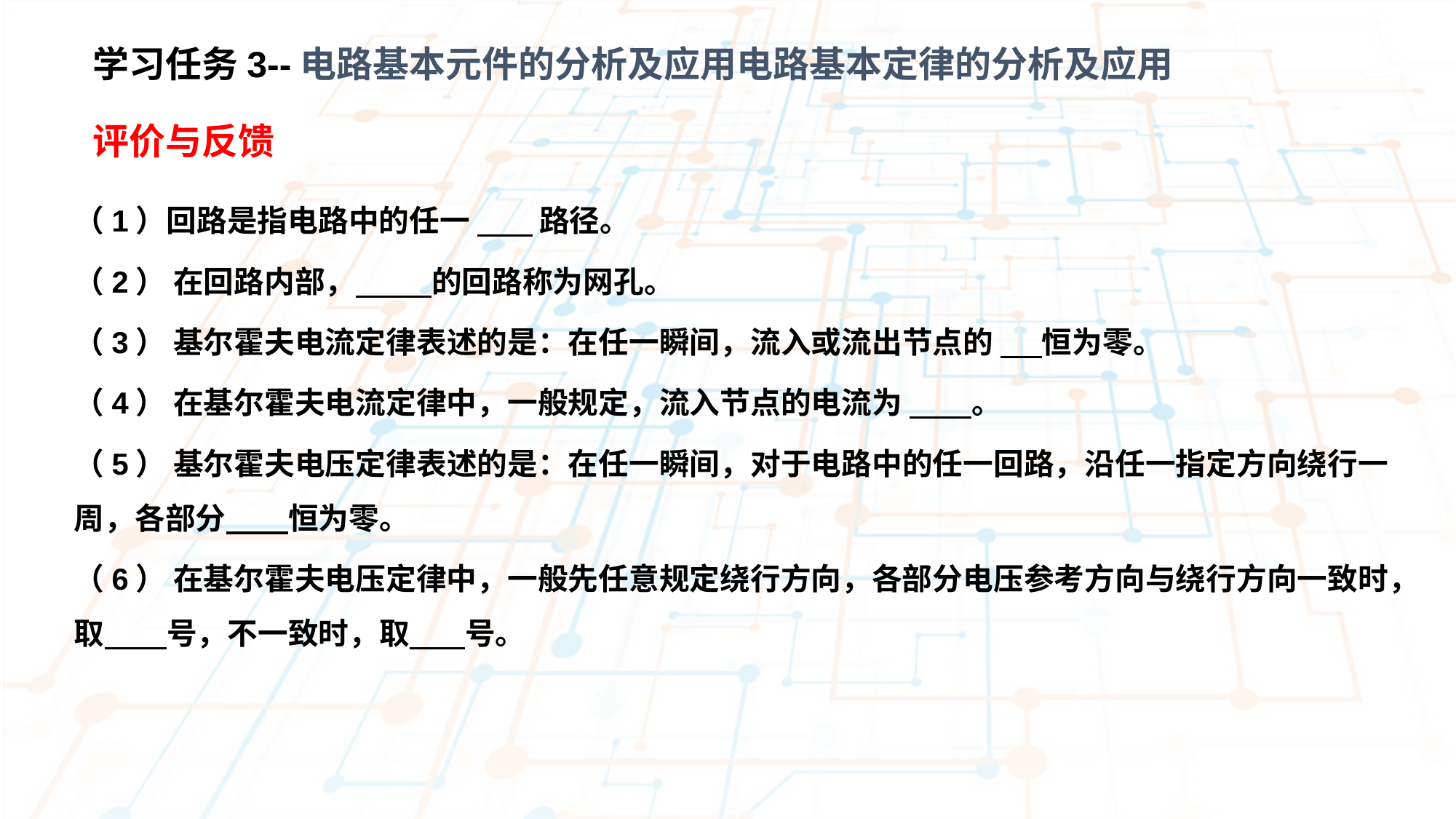

学习任务3--电路基本元件的分析及应用电路基本定律的分析及应用
评价与反馈

（1）回路是指电路中的任一          路径。
（2） 在回路内部，           的回路称为网孔。
（3） 基尔霍夫电流定律表述的是：在任一瞬间，流入或流出节点的       恒为零。
（4） 在基尔霍夫电流定律中，一般规定，流入节点的电流为          。
（5） 基尔霍夫电压定律表述的是：在任一瞬间，对于电路中的任一回路，沿任一指定方向绕行一周，各部分         恒为零。
（6） 在基尔霍夫电压定律中，一般先任意规定绕行方向，各部分电压参考方向与绕行方向一致时，取         号，不一致时，取        号。